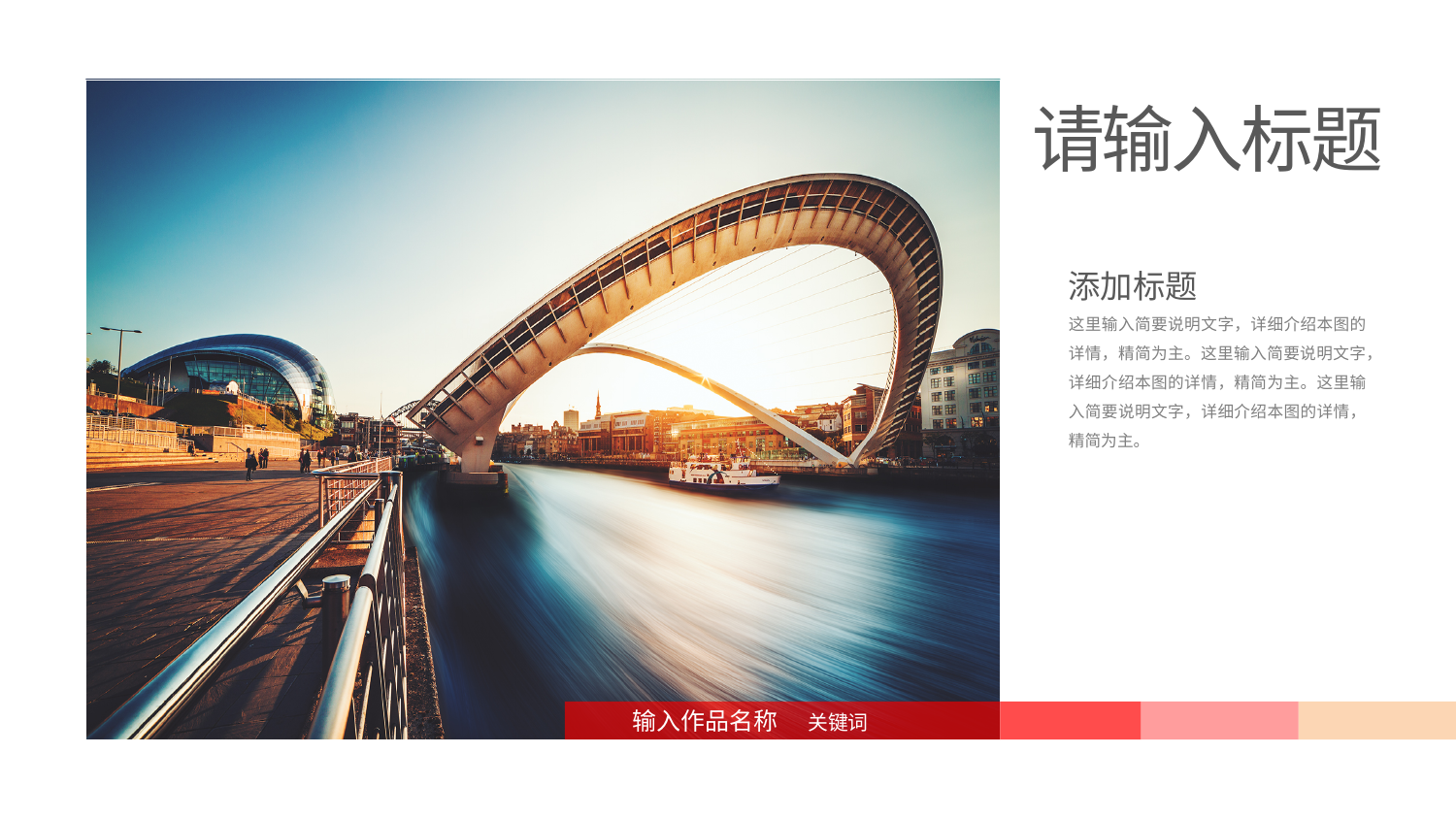

请输入标题
添加标题
这里输入简要说明文字，详细介绍本图的详情，精简为主。这里输入简要说明文字，详细介绍本图的详情，精简为主。这里输入简要说明文字，详细介绍本图的详情，精简为主。

输入作品名称      关键词